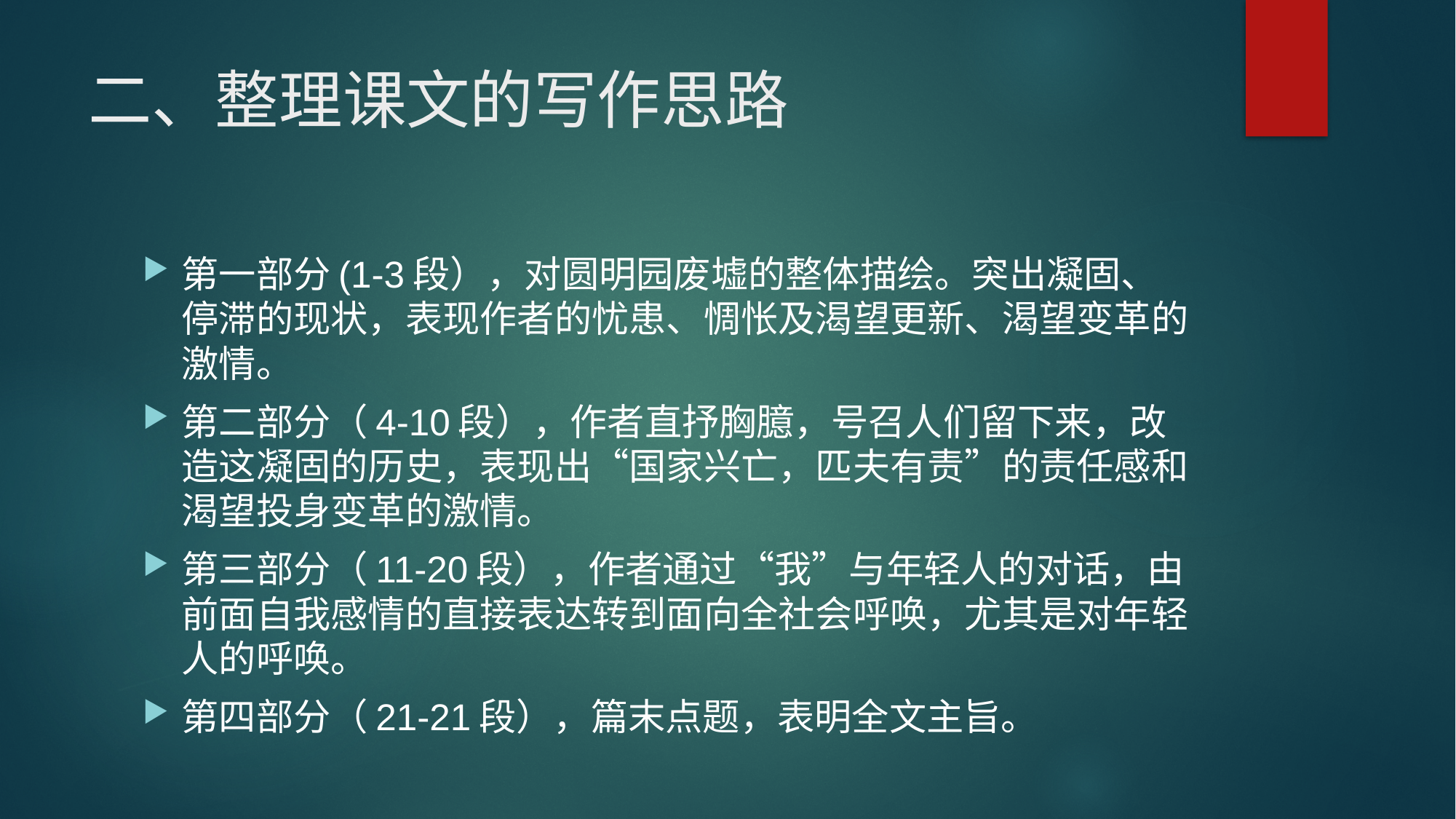

# 二、整理课文的写作思路
第一部分(1-3段），对圆明园废墟的整体描绘。突出凝固、停滞的现状，表现作者的忧患、惆怅及渴望更新、渴望变革的激情。
第二部分（4-10段），作者直抒胸臆，号召人们留下来，改造这凝固的历史，表现出“国家兴亡，匹夫有责”的责任感和渴望投身变革的激情。
第三部分（11-20段），作者通过“我”与年轻人的对话，由前面自我感情的直接表达转到面向全社会呼唤，尤其是对年轻人的呼唤。
第四部分（21-21段），篇末点题，表明全文主旨。